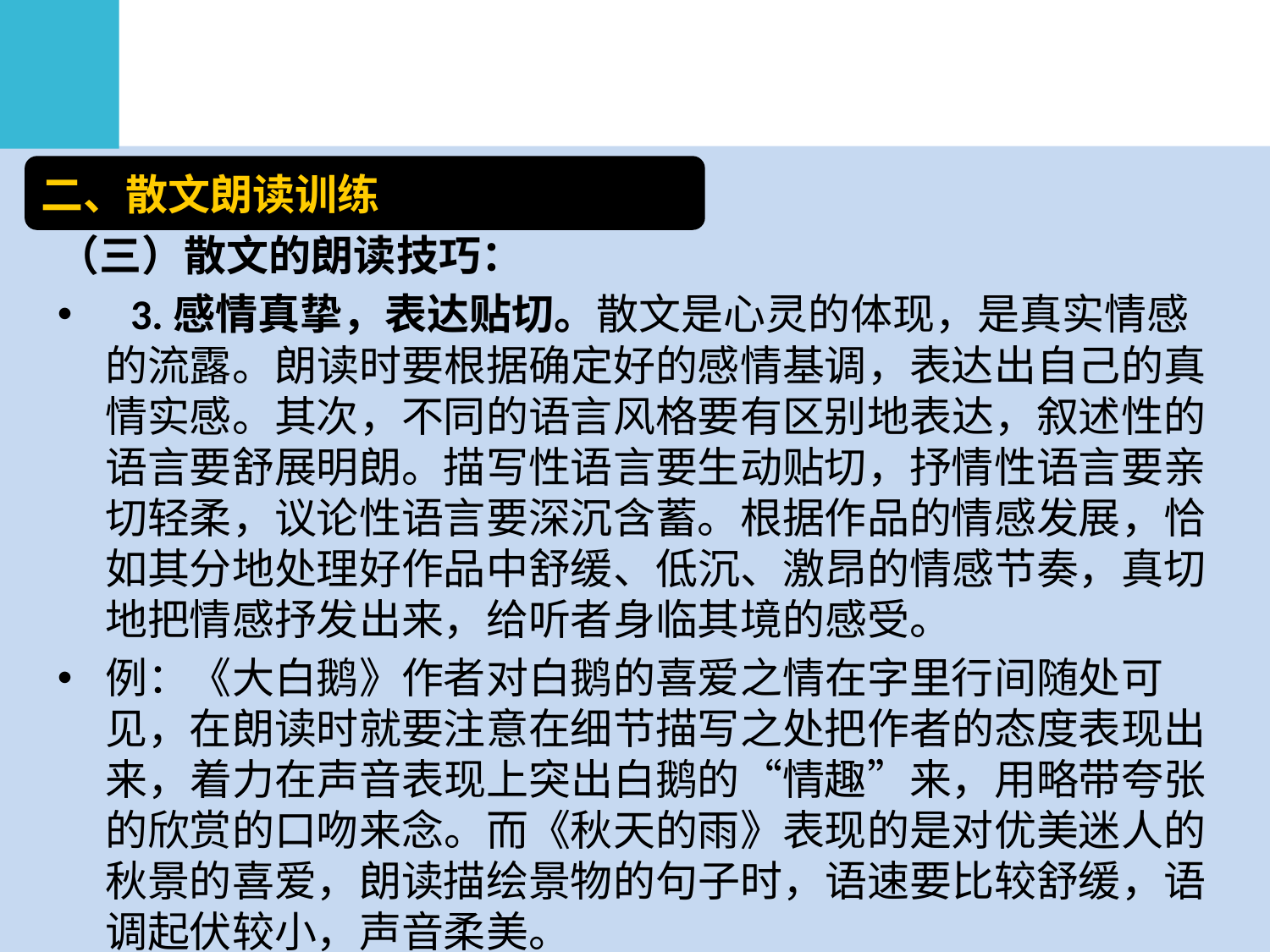

#

二、散文朗读训练

（三）散文的朗读技巧：
 3.感情真挚，表达贴切。散文是心灵的体现，是真实情感的流露。朗读时要根据确定好的感情基调，表达出自己的真情实感。其次，不同的语言风格要有区别地表达，叙述性的语言要舒展明朗。描写性语言要生动贴切，抒情性语言要亲切轻柔，议论性语言要深沉含蓄。根据作品的情感发展，恰如其分地处理好作品中舒缓、低沉、激昂的情感节奏，真切地把情感抒发出来，给听者身临其境的感受。
例：《大白鹅》作者对白鹅的喜爱之情在字里行间随处可见，在朗读时就要注意在细节描写之处把作者的态度表现出来，着力在声音表现上突出白鹅的“情趣”来，用略带夸张的欣赏的口吻来念。而《秋天的雨》表现的是对优美迷人的秋景的喜爱，朗读描绘景物的句子时，语速要比较舒缓，语调起伏较小，声音柔美。